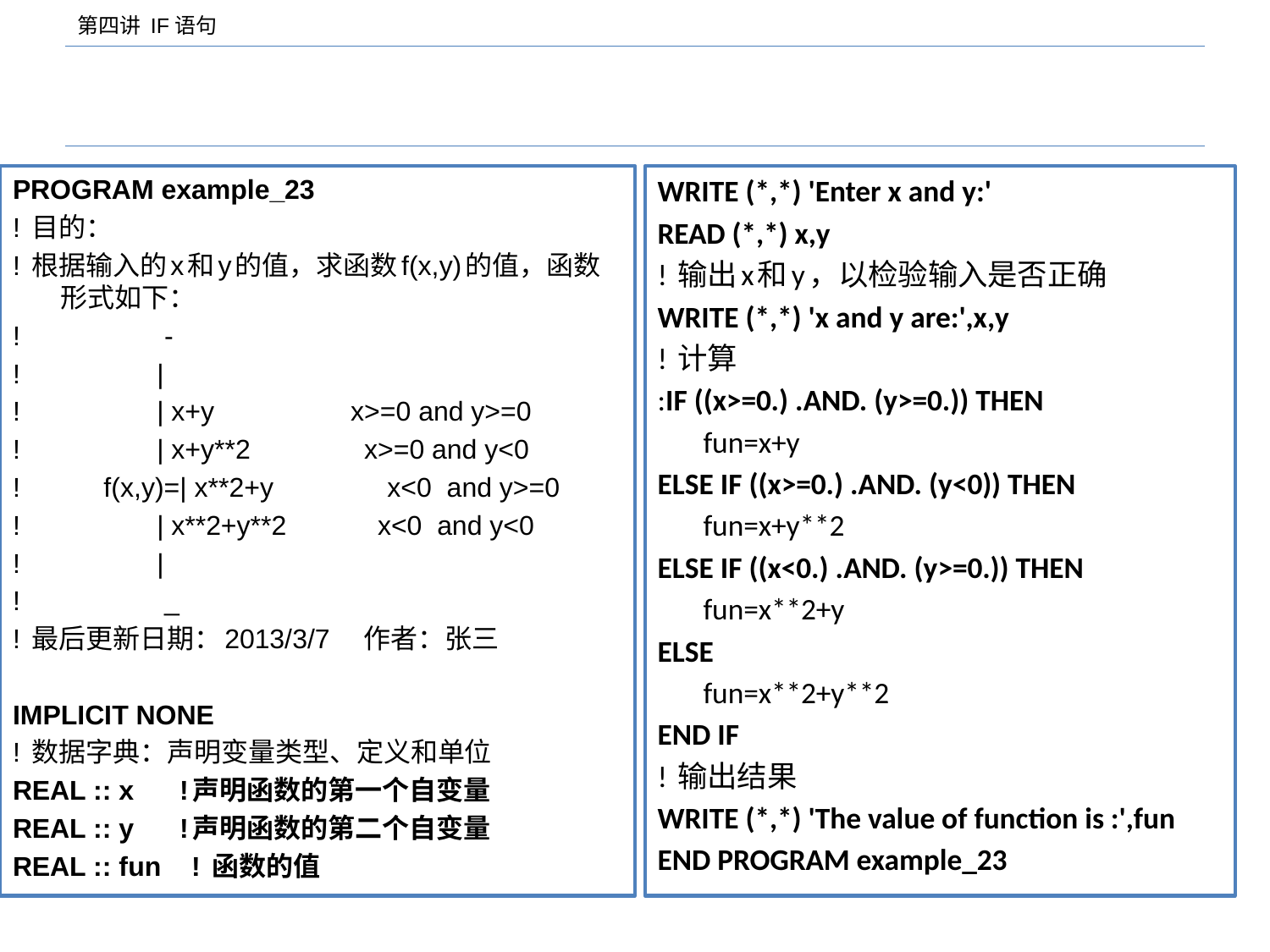

#
PROGRAM example_23
! 目的：
! 根据输入的x和y的值，求函数f(x,y)的值，函数形式如下：
!                   -
!                  |
!                  | x+y                  x>=0 and y>=0
!                  | x+y**2               x>=0 and y<0
!           f(x,y)=| x**2+y               x<0  and y>=0
!                  | x**2+y**2            x<0  and y<0
!                  |
!                   _
! 最后更新日期：2013/3/7    作者：张三

IMPLICIT NONE
! 数据字典：声明变量类型、定义和单位
REAL :: x      !声明函数的第一个自变量
REAL :: y      !声明函数的第二个自变量
REAL :: fun    ! 函数的值
WRITE (*,*) 'Enter x and y:'
READ (*,*) x,y
! 输出x和y，以检验输入是否正确
WRITE (*,*) 'x and y are:',x,y
! 计算
:IF ((x>=0.) .AND. (y>=0.)) THEN
	fun=x+y
ELSE IF ((x>=0.) .AND. (y<0)) THEN
	fun=x+y**2
ELSE IF ((x<0.) .AND. (y>=0.)) THEN
	fun=x**2+y
ELSE
	fun=x**2+y**2
END IF
! 输出结果
WRITE (*,*) 'The value of function is :',fun
END PROGRAM example_23